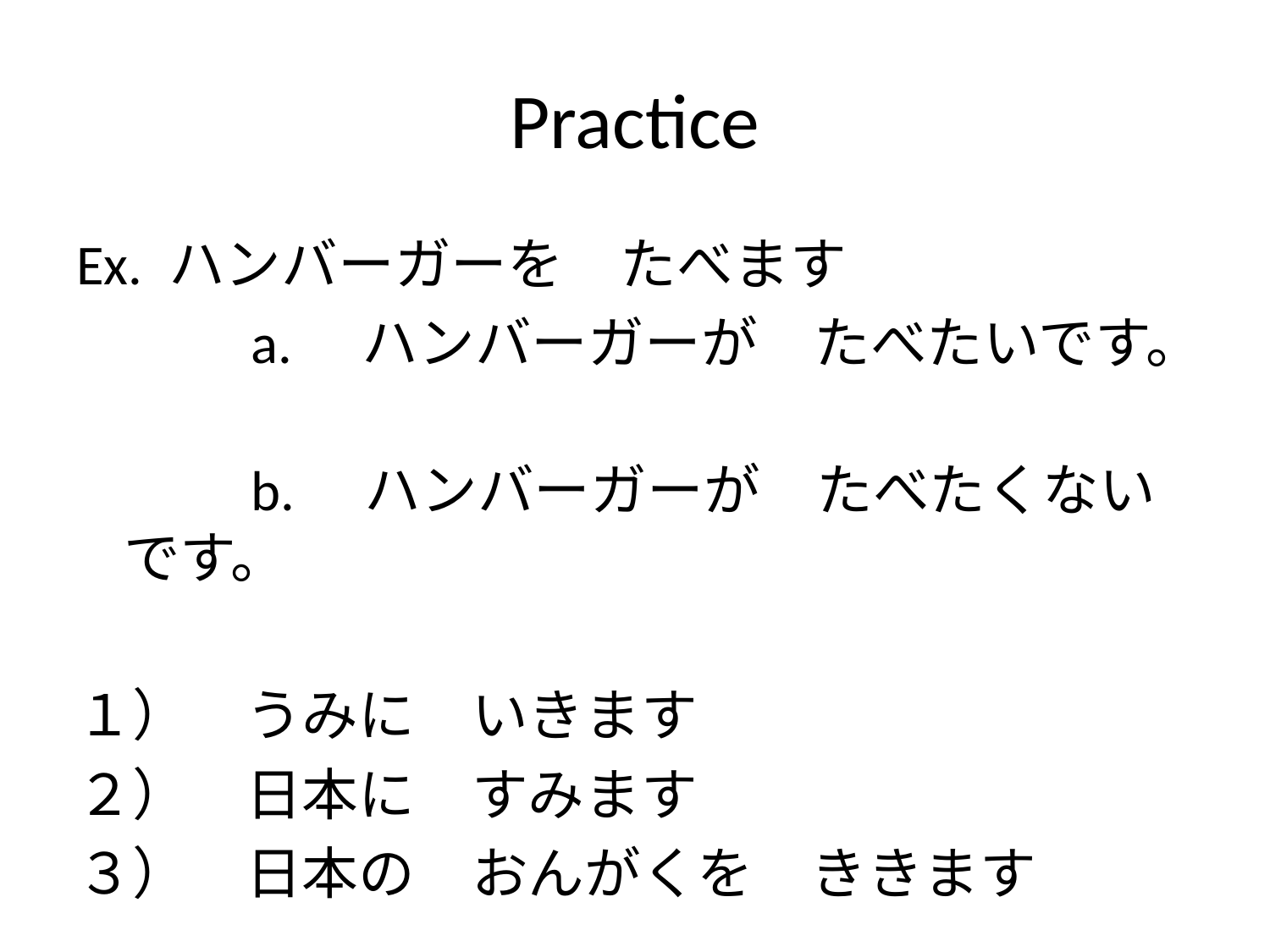

# Practice
Ex. ハンバーガーを　たべます
		a.　ハンバーガーが　たべたいです。
		b.　ハンバーガーが　たべたくないです。

１）　うみに　いきます
２）　日本に　すみます
３）　日本の　おんがくを　ききます